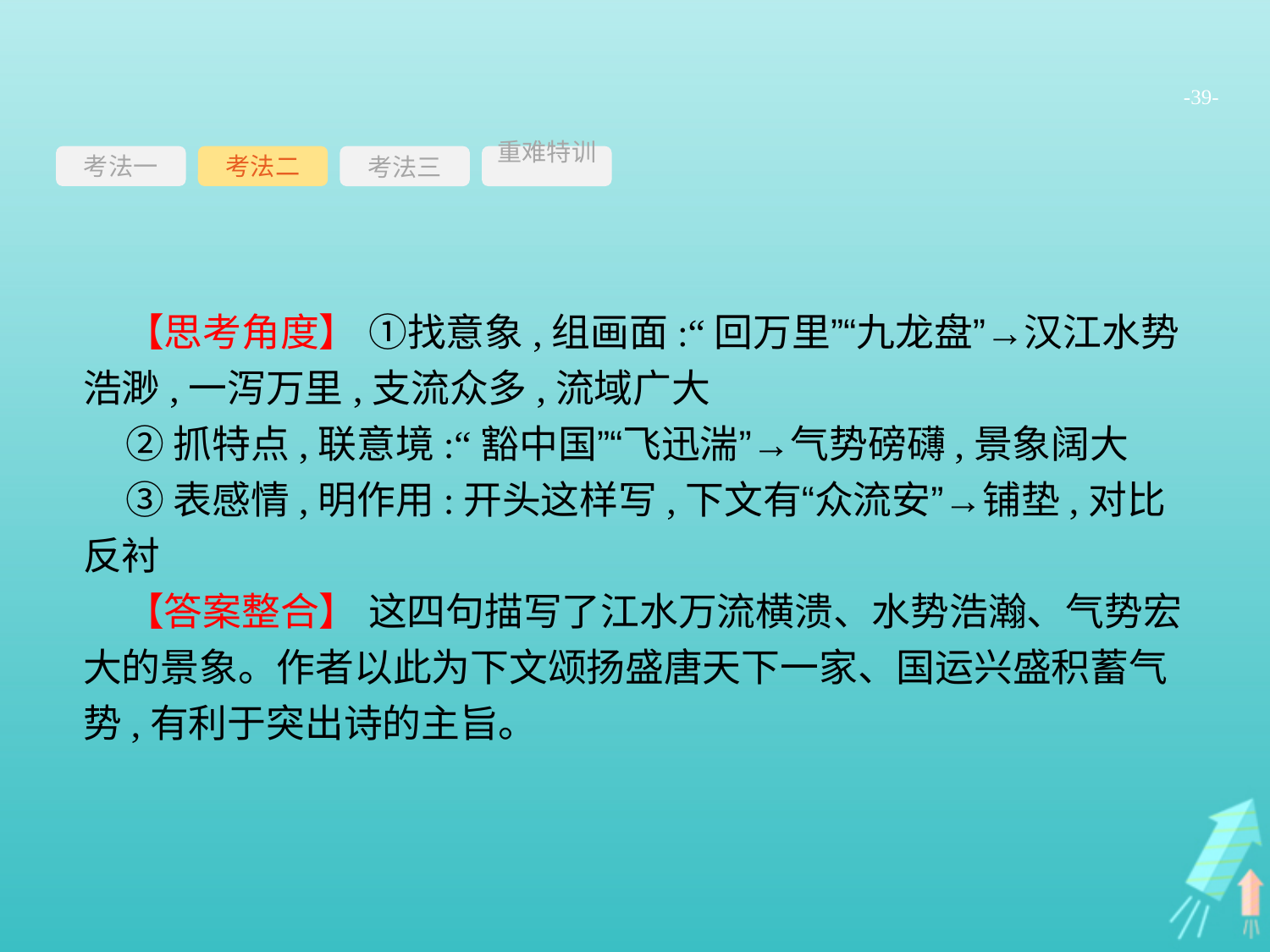

-39-
考法一
考法三
重难特训
考法二
【思考角度】 ①找意象,组画面:“回万里”“九龙盘”→汉江水势浩渺,一泻万里,支流众多,流域广大
②抓特点,联意境:“豁中国”“飞迅湍”→气势磅礴,景象阔大
③表感情,明作用:开头这样写,下文有“众流安”→铺垫,对比反衬
【答案整合】 这四句描写了江水万流横溃、水势浩瀚、气势宏大的景象。作者以此为下文颂扬盛唐天下一家、国运兴盛积蓄气势,有利于突出诗的主旨。